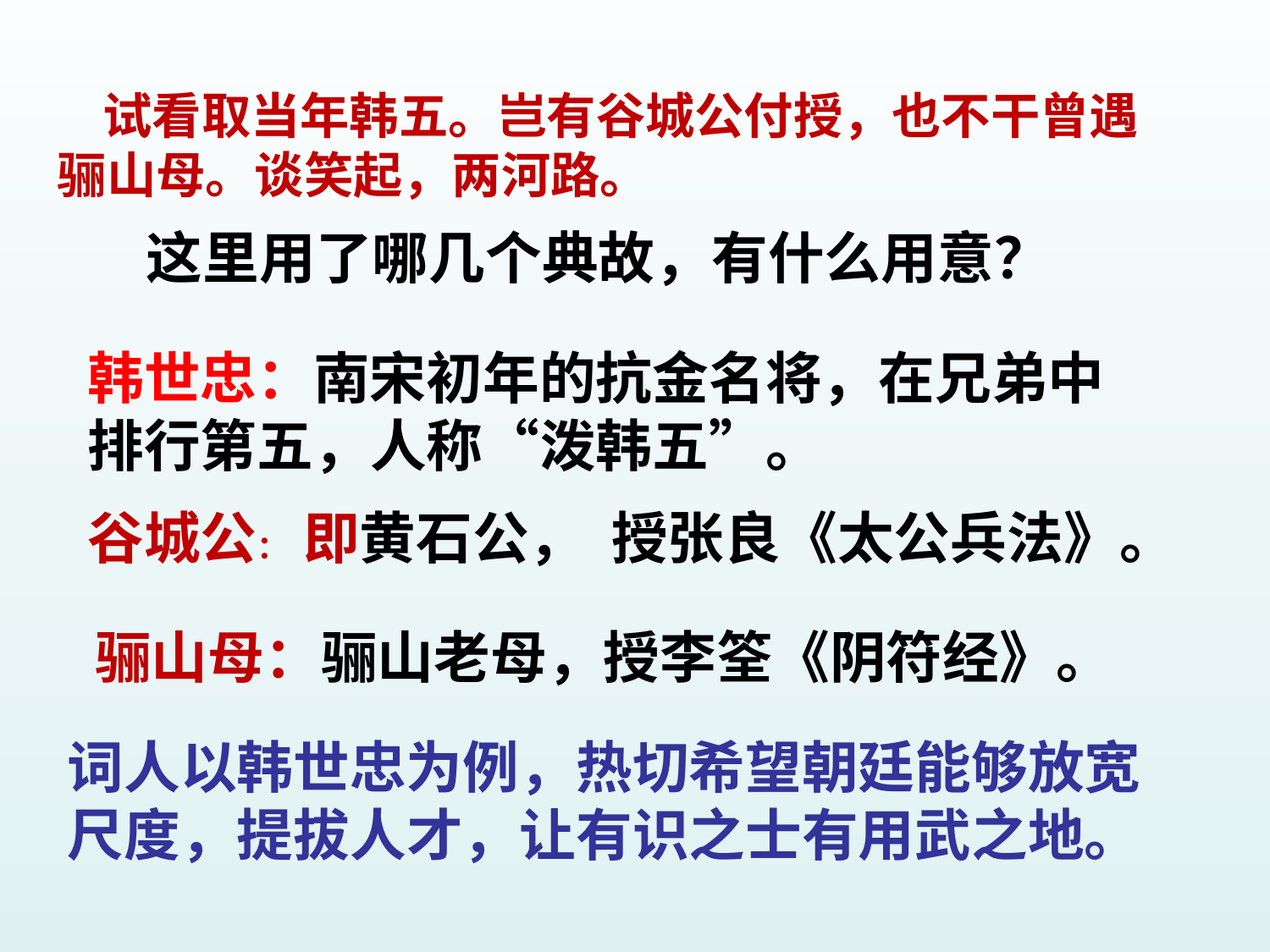

# 试看取当年韩五。岂有谷城公付授，也不干曾遇骊山母。谈笑起，两河路。
这里用了哪几个典故，有什么用意？
韩世忠：南宋初年的抗金名将，在兄弟中排行第五，人称“泼韩五”。
谷城公：  即黄石公，  授张良《太公兵法》。
骊山母：骊山老母，授李筌《阴符经》。
词人以韩世忠为例，热切希望朝廷能够放宽尺度，提拔人才，让有识之士有用武之地。